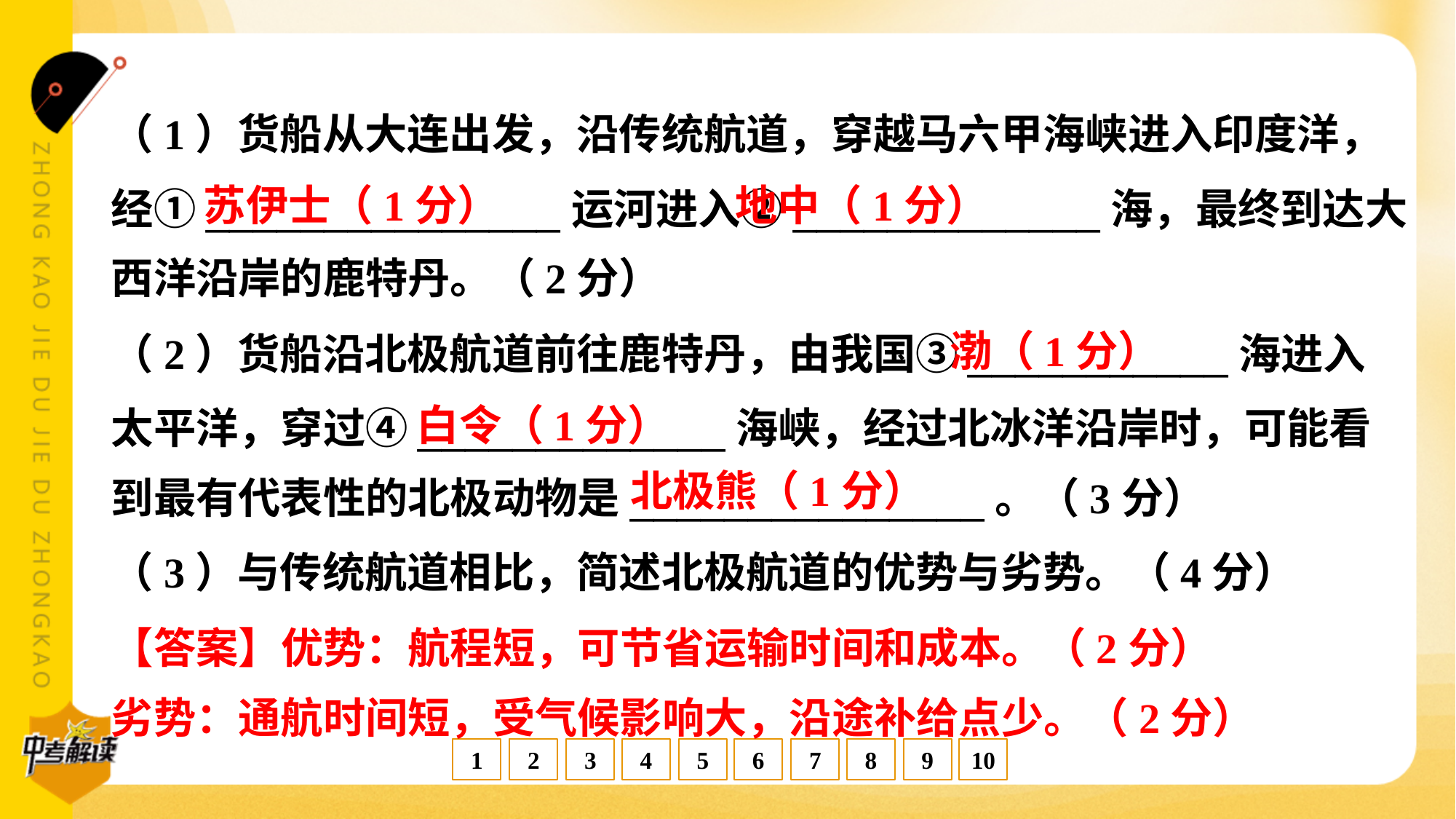

（1）货船从大连出发，沿传统航道，穿越马六甲海峡进入印度洋，
经①_______________运河进入②_____________海，最终到达大
西洋沿岸的鹿特丹。（2分）
苏伊士（1分）
地中（1分）
渤（1分）
（2）货船沿北极航道前往鹿特丹，由我国③___________海进入
太平洋，穿过④_____________海峡，经过北冰洋沿岸时，可能看
到最有代表性的北极动物是_______________。（3分）
白令（1分）
北极熊（1分）
（3）与传统航道相比，简述北极航道的优势与劣势。（4分）
【答案】优势：航程短，可节省运输时间和成本。（2分）
劣势：通航时间短，受气候影响大，沿途补给点少。（2分）